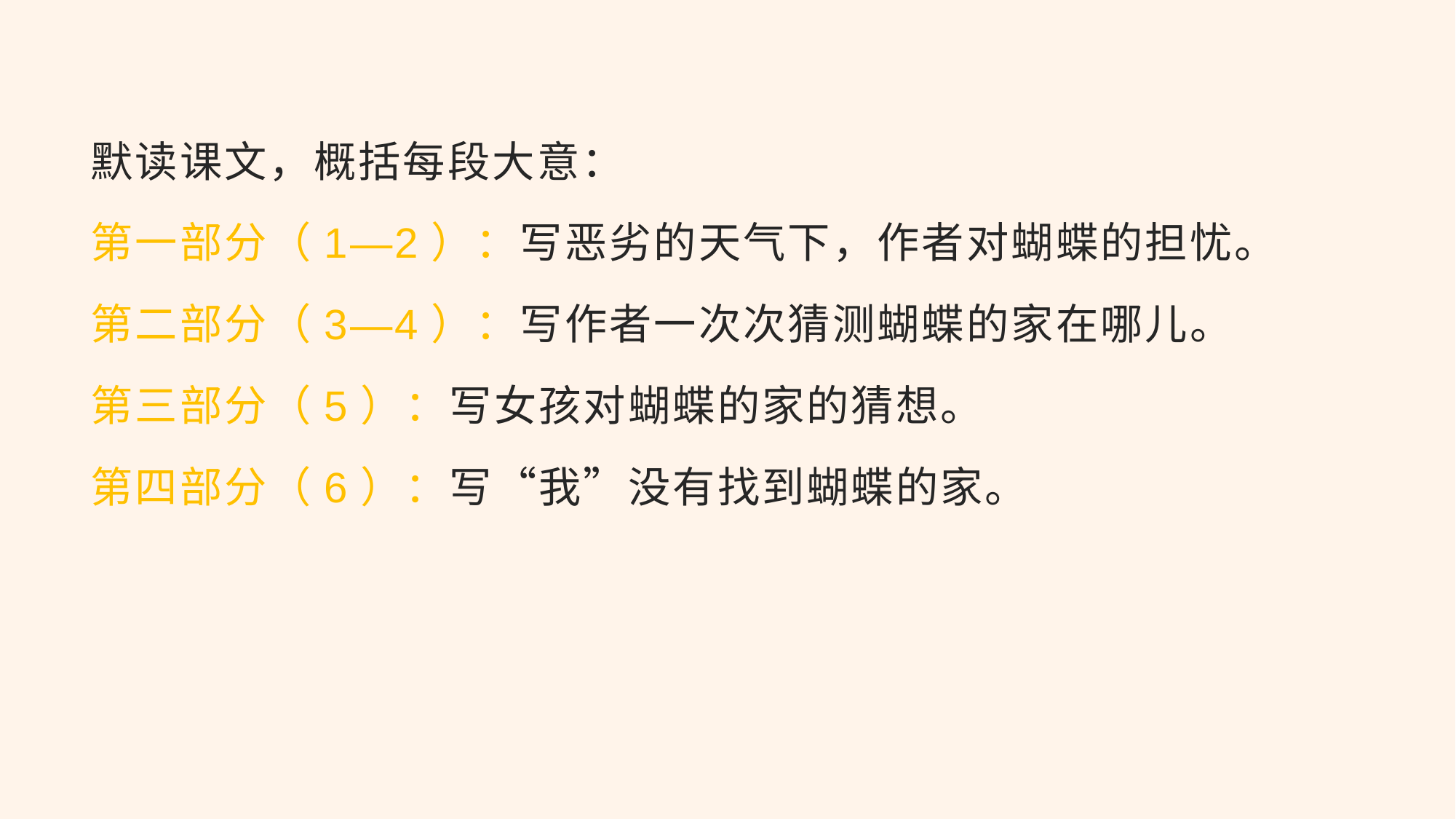

默读课文，概括每段大意：
第一部分（1—2）：写恶劣的天气下，作者对蝴蝶的担忧。
第二部分（3—4）：写作者一次次猜测蝴蝶的家在哪儿。
第三部分（5）：写女孩对蝴蝶的家的猜想。
第四部分（6）：写“我”没有找到蝴蝶的家。